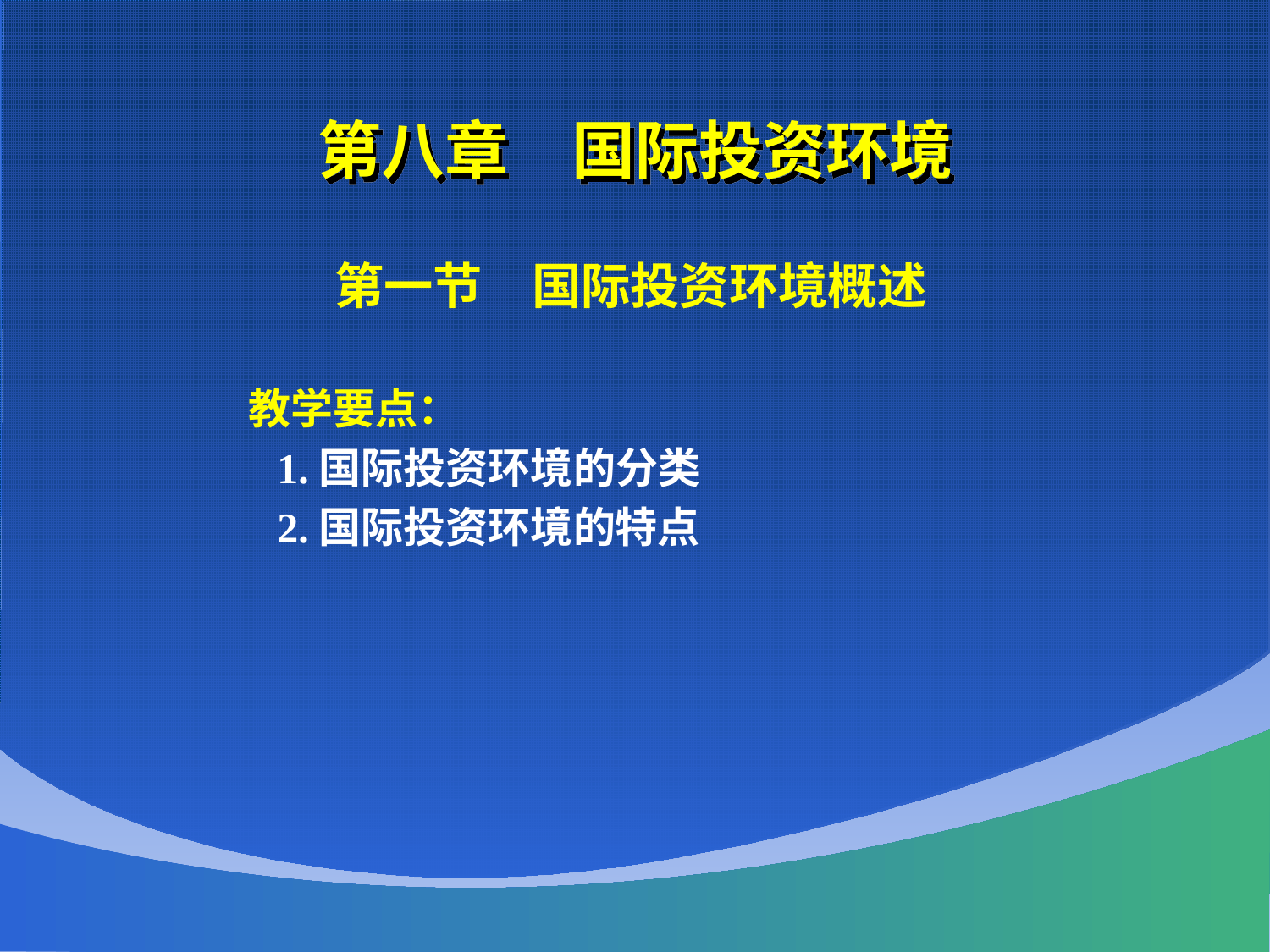

# 第八章　国际投资环境

                      第一节　国际投资环境概述

                 教学要点：
                   1.国际投资环境的分类
                   2.国际投资环境的特点